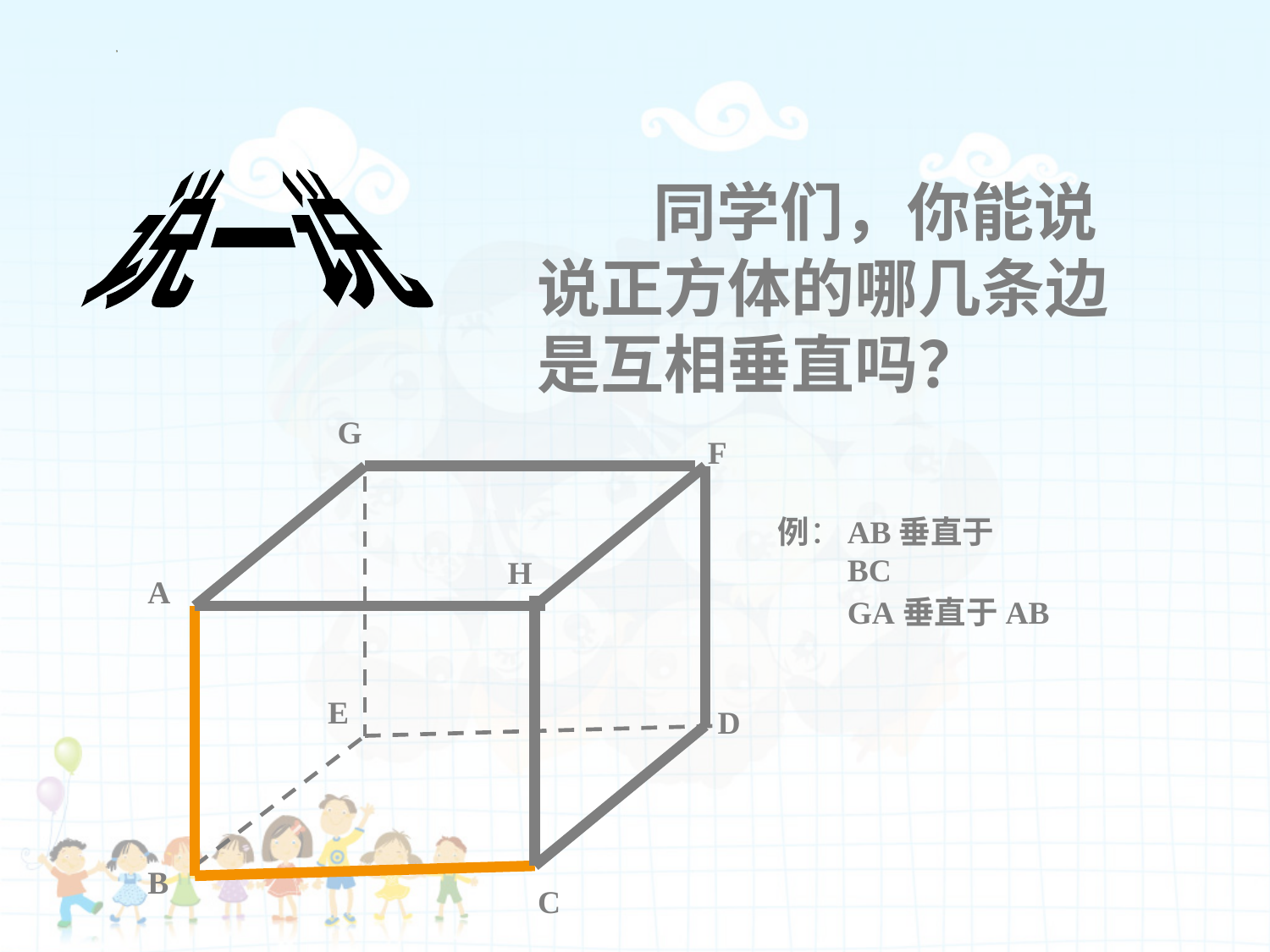

同学们，你能说说正方体的哪几条边是互相垂直吗？
说一说
G
F
例：
AB垂直于BC
H
A

GA垂直于AB
E
D
B
C